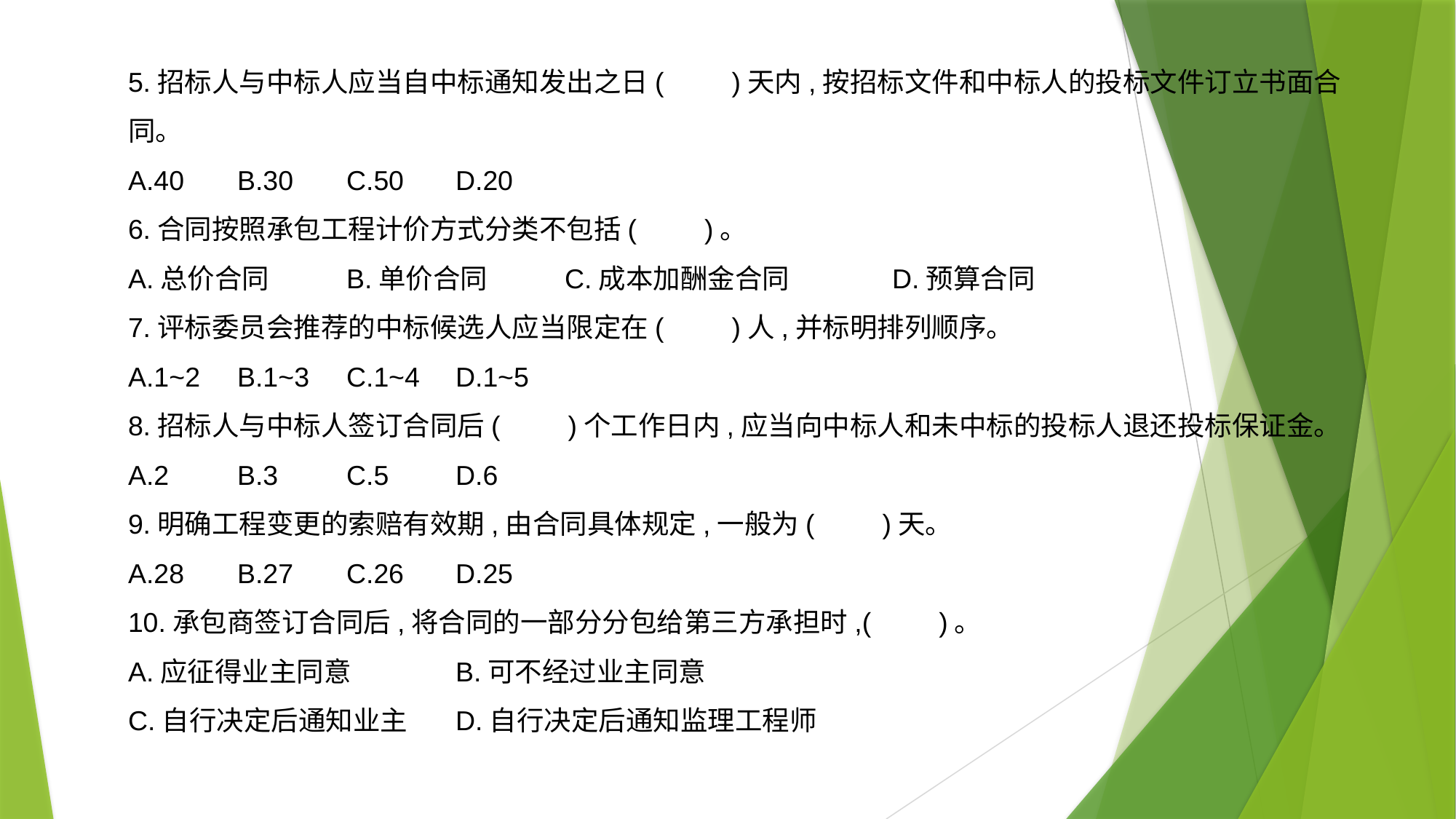

5.招标人与中标人应当自中标通知发出之日(　　)天内,按招标文件和中标人的投标文件订立书面合同。
A.40	B.30	C.50	D.20
6.合同按照承包工程计价方式分类不包括(　　)。
A.总价合同 	B.单价合同	C.成本加酬金合同 	D.预算合同
7.评标委员会推荐的中标候选人应当限定在(　　)人,并标明排列顺序。
A.1~2	B.1~3	C.1~4	D.1~5
8.招标人与中标人签订合同后(　　)个工作日内,应当向中标人和未中标的投标人退还投标保证金。
A.2	B.3	C.5	D.6
9.明确工程变更的索赔有效期,由合同具体规定,一般为(　　)天。
A.28	B.27	C.26	D.25
10.承包商签订合同后,将合同的一部分分包给第三方承担时,(　　)。
A.应征得业主同意	B.可不经过业主同意
C.自行决定后通知业主	D.自行决定后通知监理工程师